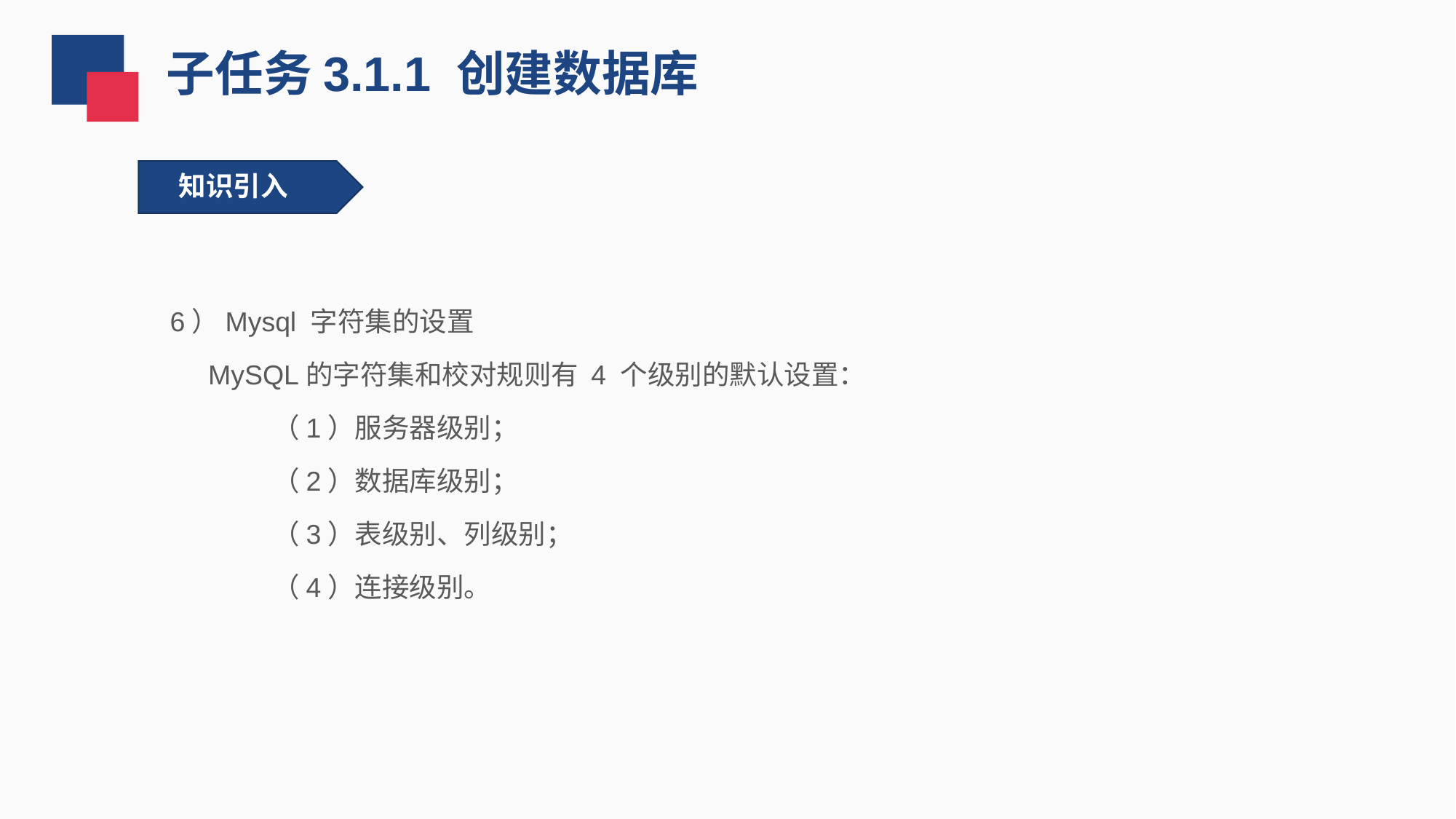

子任务3.1.1 创建数据库

知识引入
6）Mysql 字符集的设置
     MySQL的字符集和校对规则有 4 个级别的默认设置：
（1）服务器级别；
（2）数据库级别；
（3）表级别、列级别；
（4）连接级别。